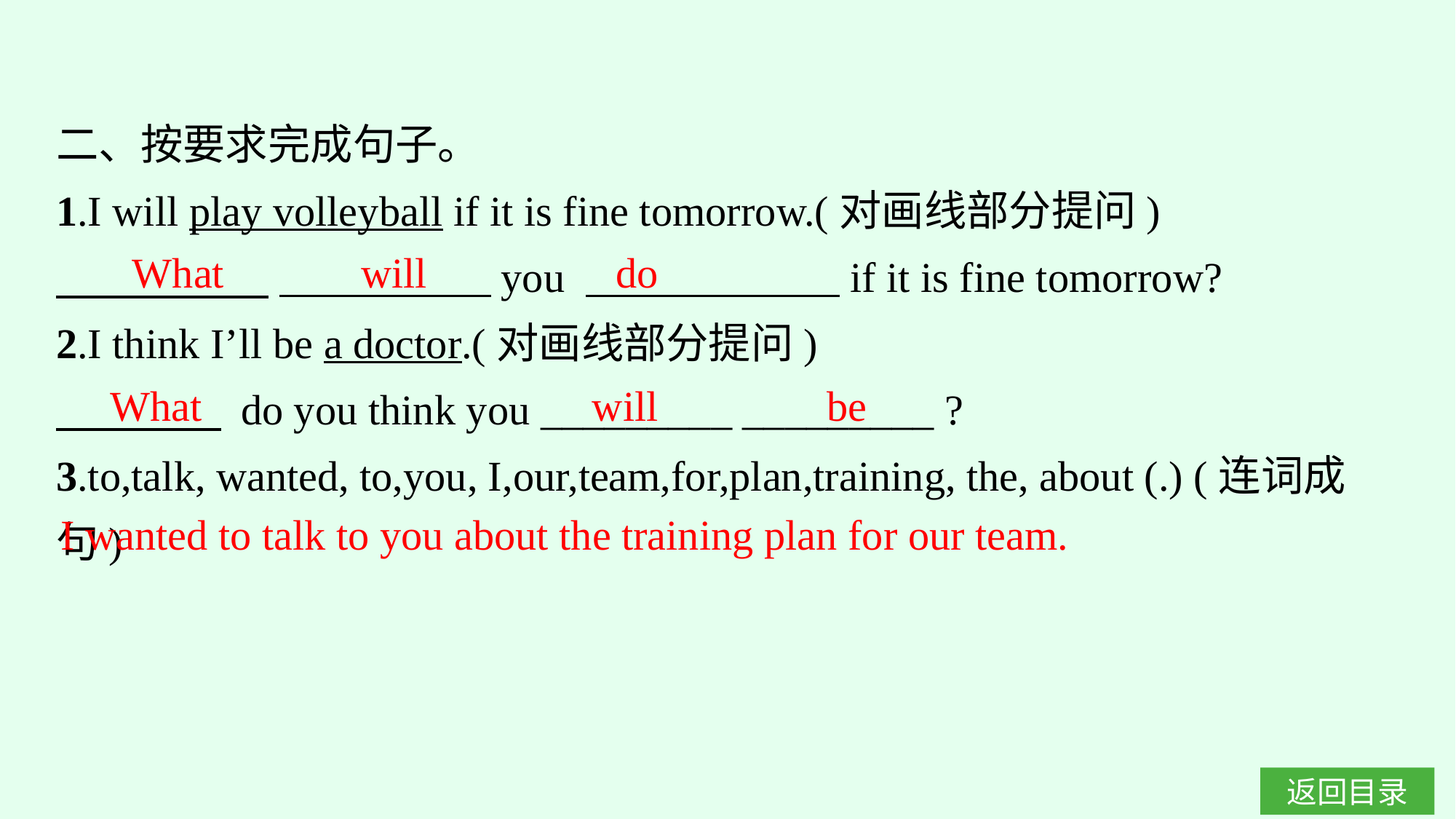

二、按要求完成句子。
1.I will play volleyball if it is fine tomorrow.(对画线部分提问)
　         　　 　　　　　you 　　　　　　if it is fine tomorrow?
2.I think I’ll be a doctor.(对画线部分提问)
　　    　 do you think you _________ _________ ?
3.to,talk, wanted, to,you, I,our,team,for,plan,training, the, about (.) (连词成句)

What             will
do
What                                     will                be
I wanted to talk to you about the training plan for our team.